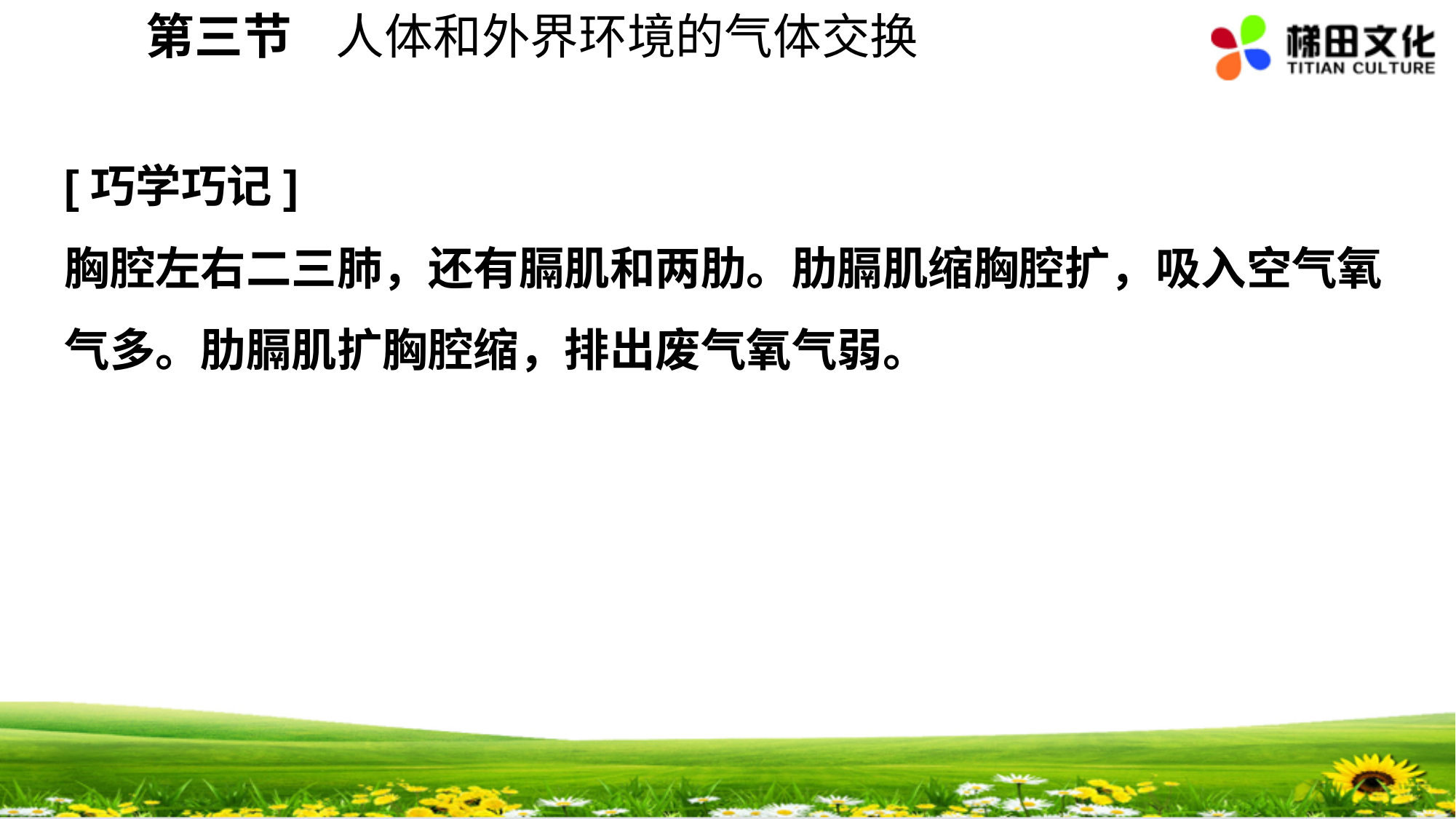

第三节    人体和外界环境的气体交换
[巧学巧记]
胸腔左右二三肺，还有膈肌和两肋。肋膈肌缩胸腔扩，吸入空气氧气多。肋膈肌扩胸腔缩，排出废气氧气弱。